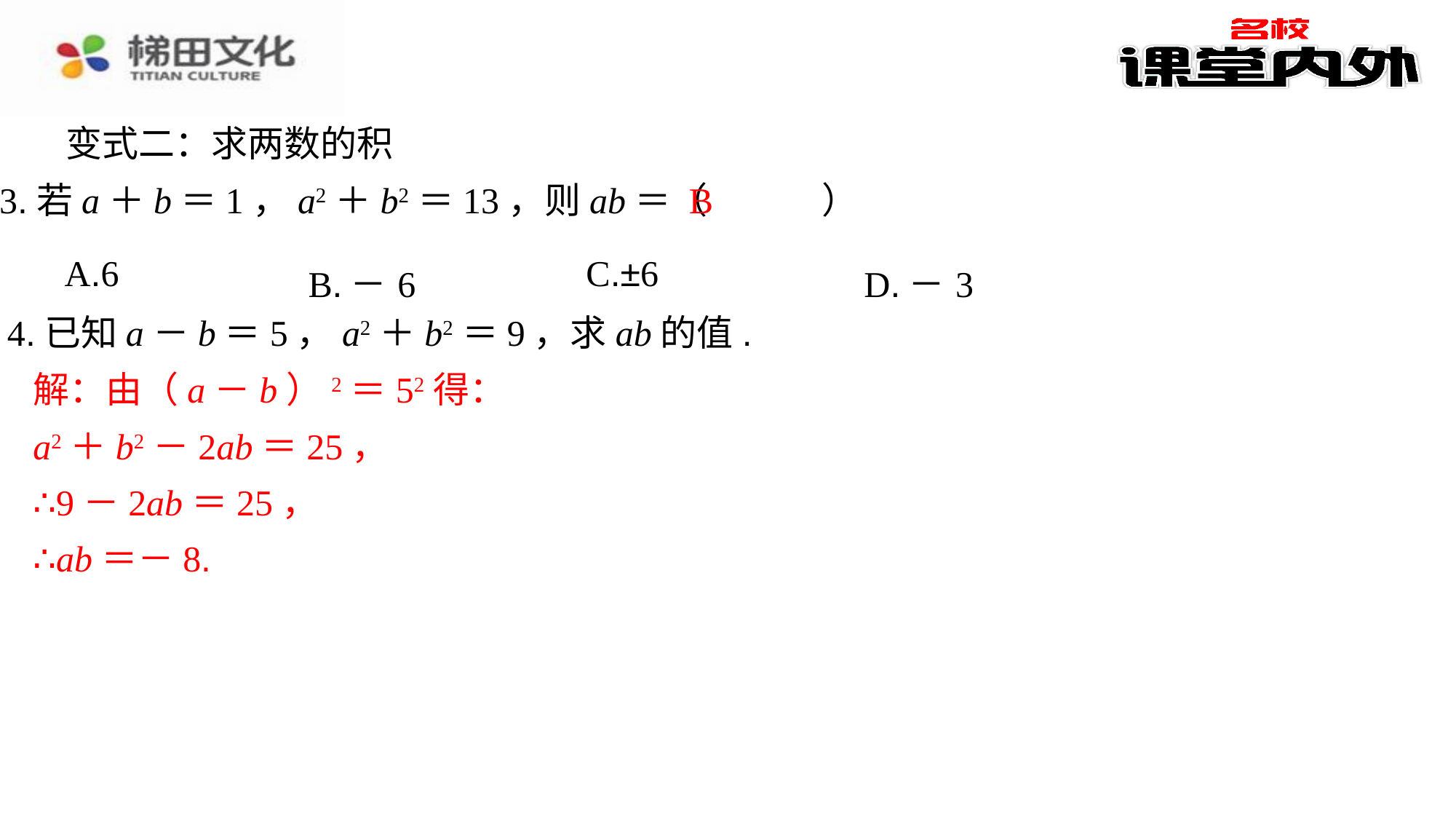

变式二：求两数的积
B
3.若a＋b＝1，a2＋b2＝13，则ab＝（　B　）
| A.6 | B.－6 | C.±6 | D.－3 |
| --- | --- | --- | --- |
4.已知a－b＝5，a2＋b2＝9，求ab的值.
解：由（a－b）2＝52得：
a2＋b2－2ab＝25，
∴9－2ab＝25，
∴ab＝－8.